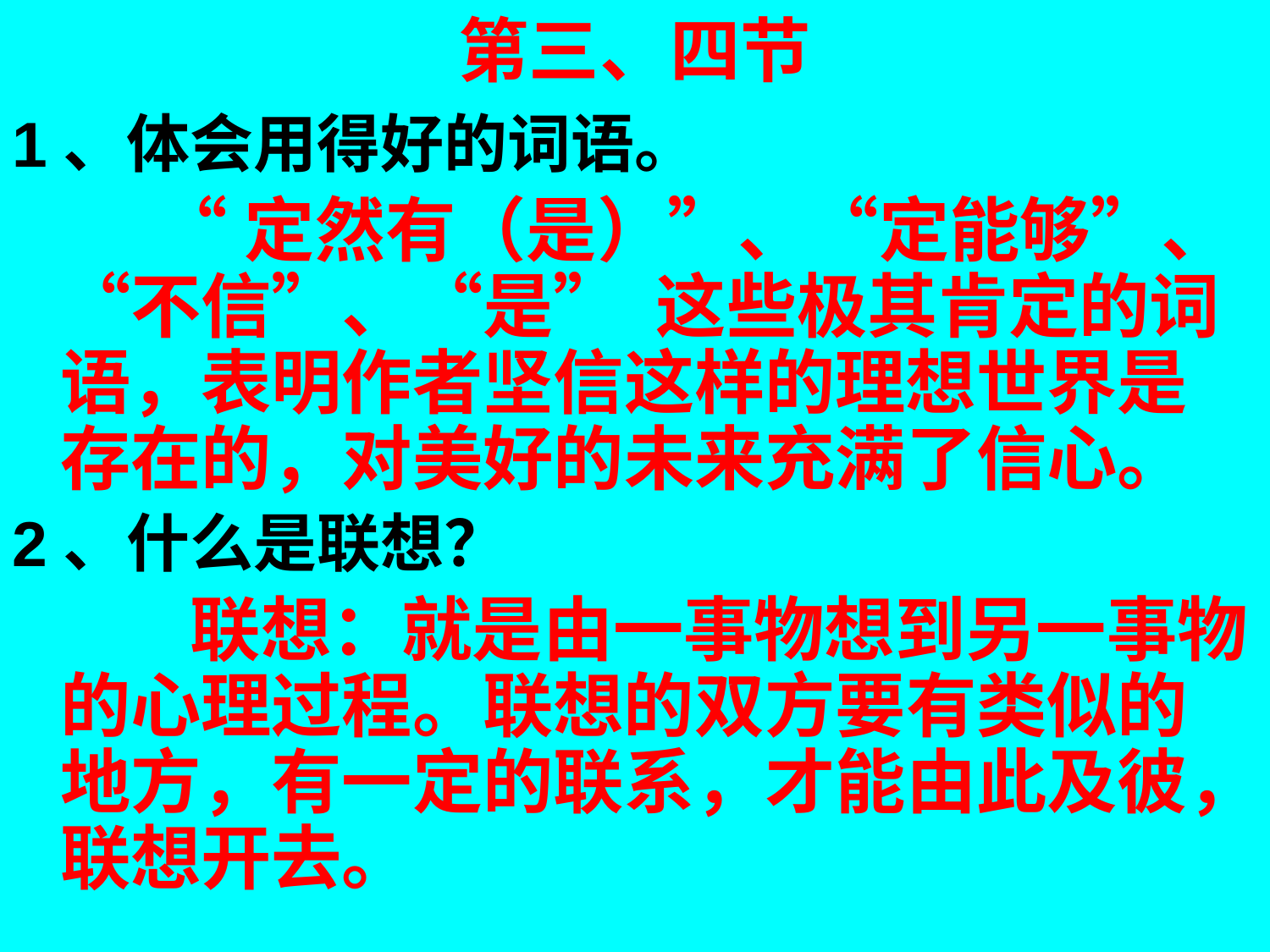

# 第三、四节
1、体会用得好的词语。
         “定然有（是）”、“定能够”、“不信”、“是”  这些极其肯定的词语，表明作者坚信这样的理想世界是存在的，对美好的未来充满了信心。
2、什么是联想？
          联想：就是由一事物想到另一事物的心理过程。联想的双方要有类似的地方，有一定的联系，才能由此及彼，联想开去。